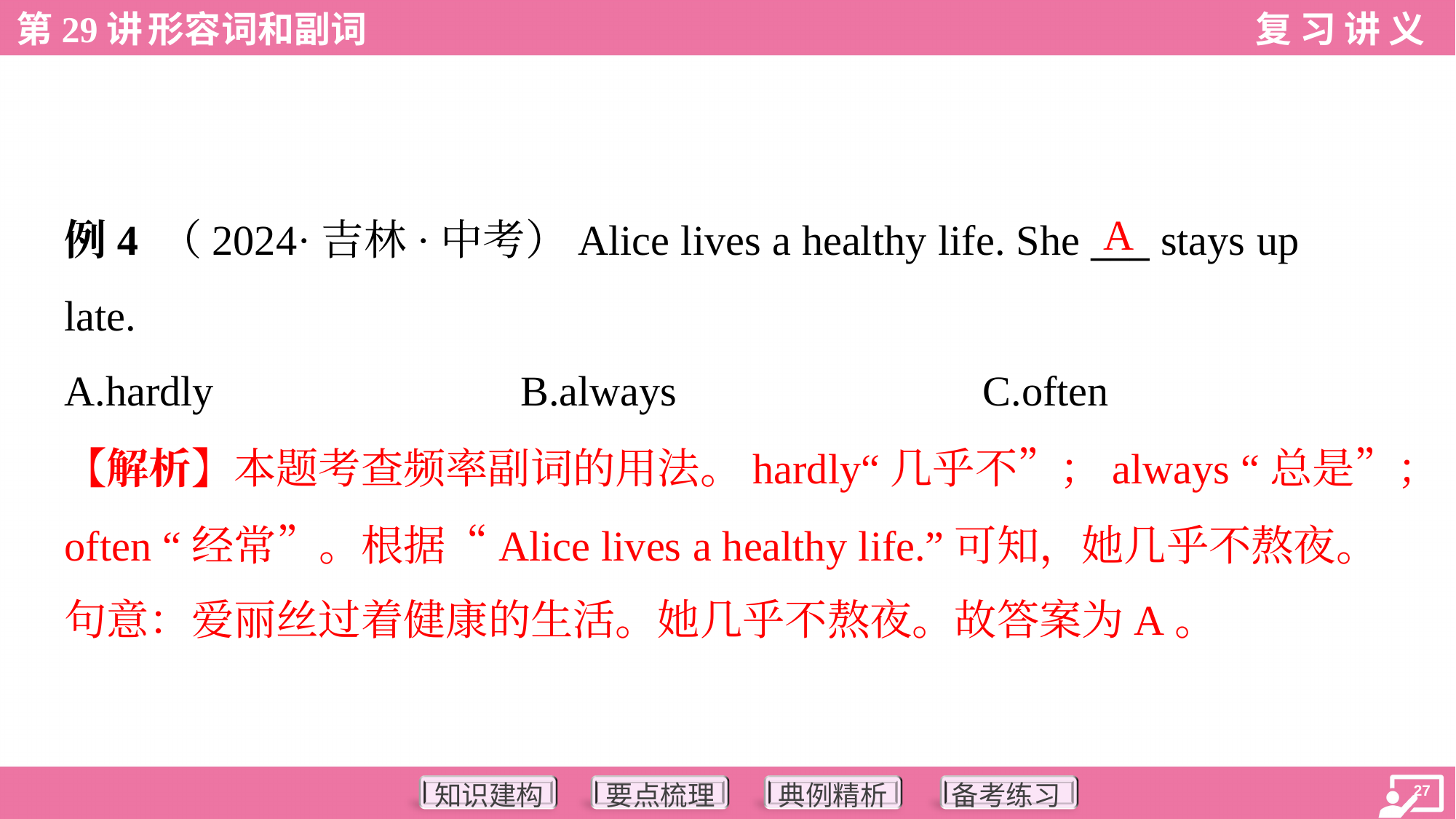

A
例4 （2024·吉林·中考）Alice lives a healthy life. She ___ stays up
late.
A.hardly	B.always	C.often
【解析】本题考查频率副词的用法。hardly“几乎不”；always “总是”；
often “经常”。根据“Alice lives a healthy life.”可知，她几乎不熬夜。
句意：爱丽丝过着健康的生活。她几乎不熬夜。故答案为A。